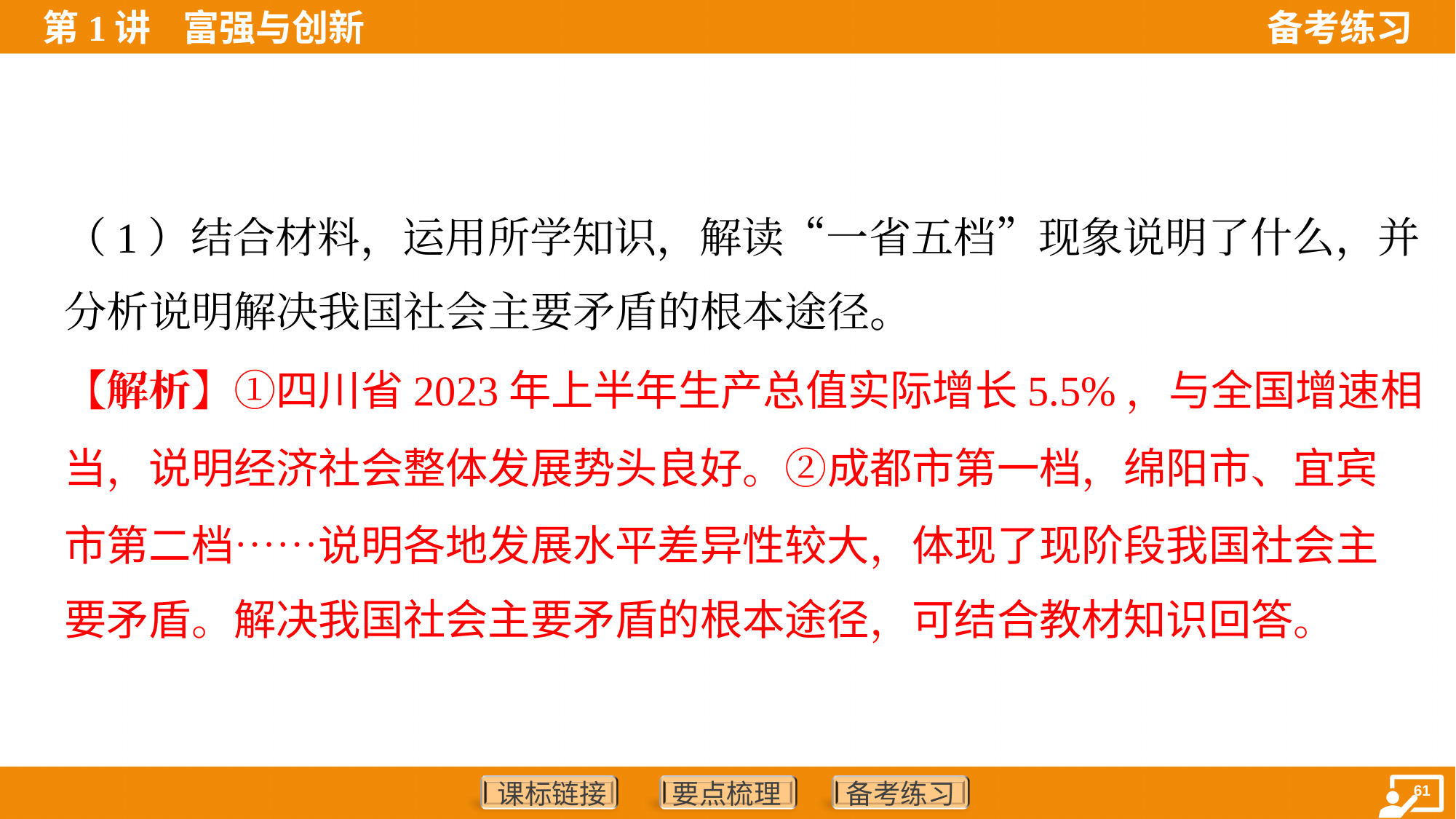

（1）结合材料，运用所学知识，解读“一省五档”现象说明了什么，并
分析说明解决我国社会主要矛盾的根本途径。
【解析】①四川省2023年上半年生产总值实际增长5.5%，与全国增速相
当，说明经济社会整体发展势头良好。②成都市第一档，绵阳市、宜宾
市第二档……说明各地发展水平差异性较大，体现了现阶段我国社会主
要矛盾。解决我国社会主要矛盾的根本途径，可结合教材知识回答。